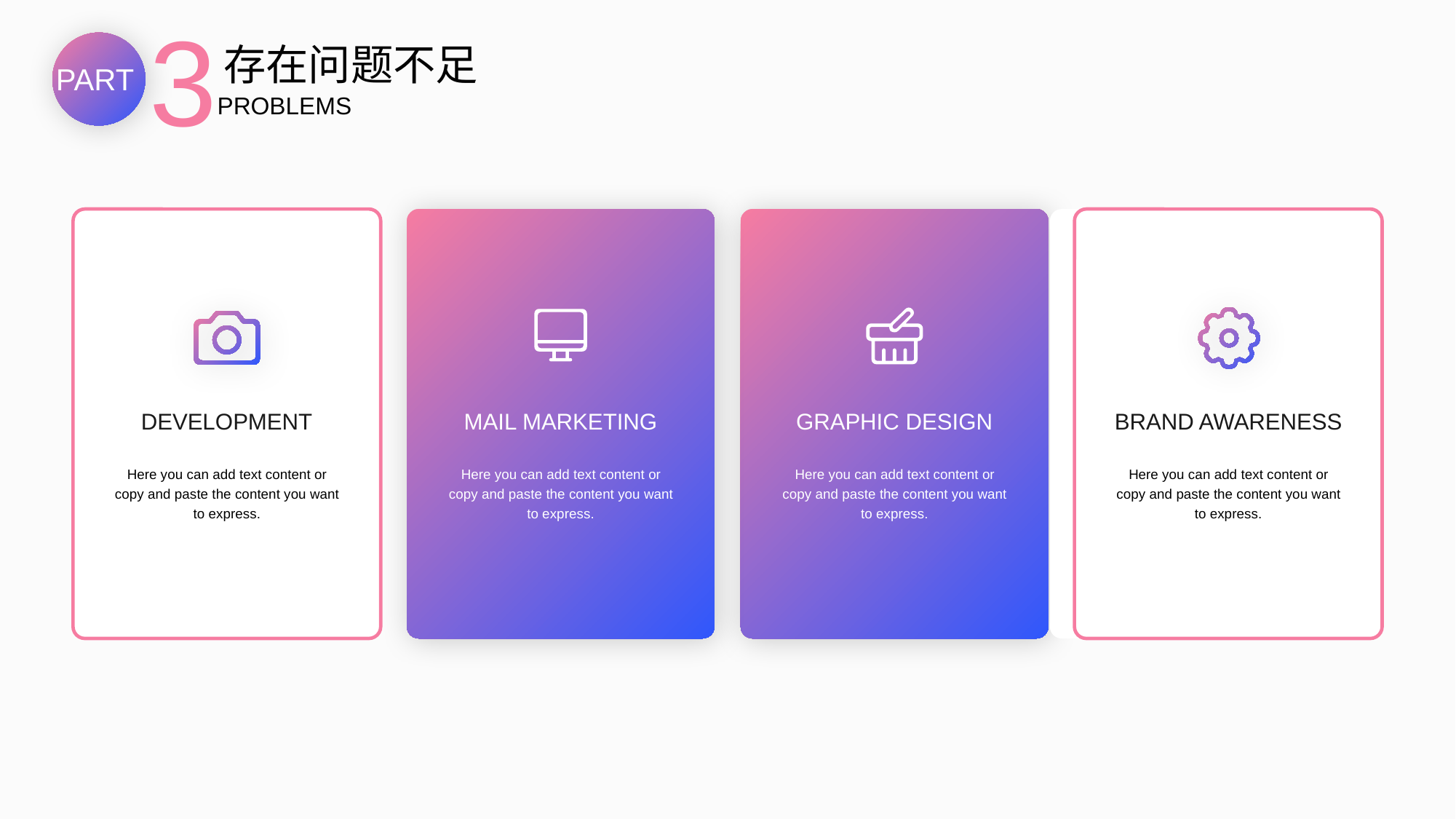

3

存在问题不足
PART
PROBLEMS

DEVELOPMENT
MAIL MARKETING
GRAPHIC DESIGN
BRAND AWARENESS
Here you can add text content or copy and paste the content you want to express.
Here you can add text content or copy and paste the content you want to express.
Here you can add text content or copy and paste the content you want to express.
Here you can add text content or copy and paste the content you want to express.